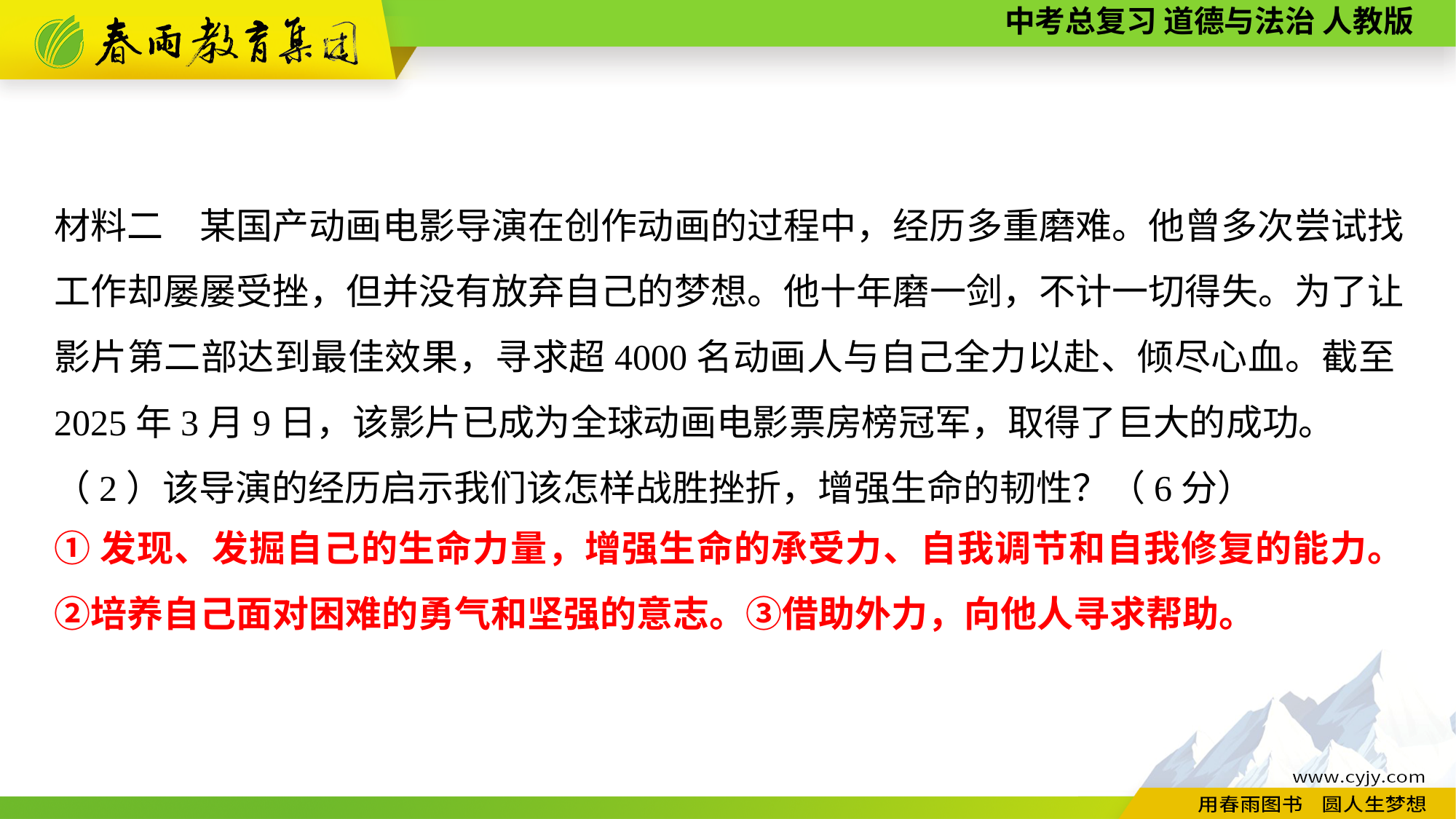

材料二　某国产动画电影导演在创作动画的过程中，经历多重磨难。他曾多次尝试找工作却屡屡受挫，但并没有放弃自己的梦想。他十年磨一剑，不计一切得失。为了让影片第二部达到最佳效果，寻求超4000名动画人与自己全力以赴、倾尽心血。截至2025年3月9日，该影片已成为全球动画电影票房榜冠军，取得了巨大的成功。
（2）该导演的经历启示我们该怎样战胜挫折，增强生命的韧性？（6分）
①发现、发掘自己的生命力量，增强生命的承受力、自我调节和自我修复的能力。②培养自己面对困难的勇气和坚强的意志。③借助外力，向他人寻求帮助。